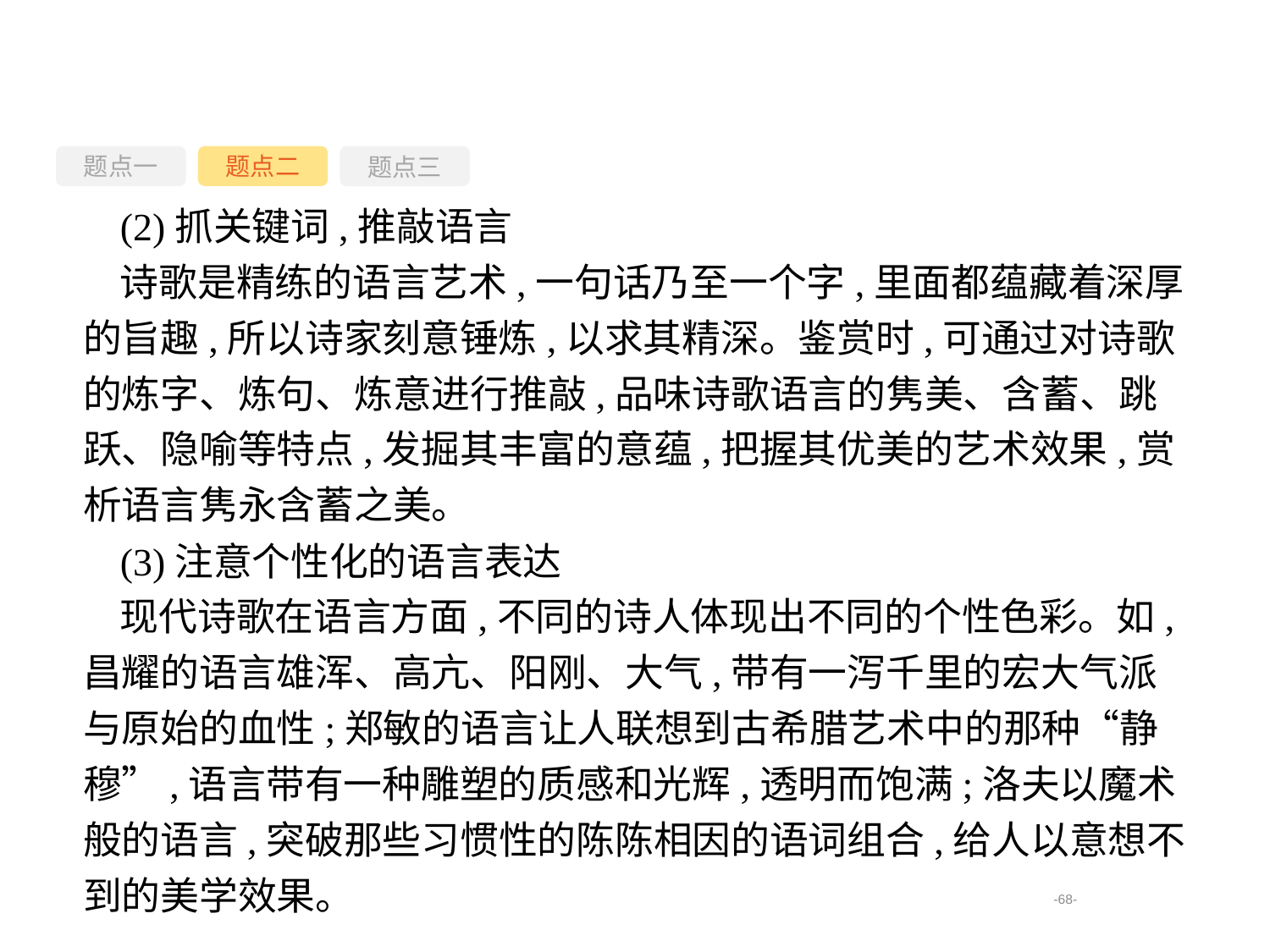

题点一
题点三
题点二
(2)抓关键词,推敲语言
诗歌是精练的语言艺术,一句话乃至一个字,里面都蕴藏着深厚的旨趣,所以诗家刻意锤炼,以求其精深。鉴赏时,可通过对诗歌的炼字、炼句、炼意进行推敲,品味诗歌语言的隽美、含蓄、跳跃、隐喻等特点,发掘其丰富的意蕴,把握其优美的艺术效果,赏析语言隽永含蓄之美。
(3)注意个性化的语言表达
现代诗歌在语言方面,不同的诗人体现出不同的个性色彩。如,昌耀的语言雄浑、高亢、阳刚、大气,带有一泻千里的宏大气派与原始的血性;郑敏的语言让人联想到古希腊艺术中的那种“静穆”,语言带有一种雕塑的质感和光辉,透明而饱满;洛夫以魔术般的语言,突破那些习惯性的陈陈相因的语词组合,给人以意想不到的美学效果。
-68-